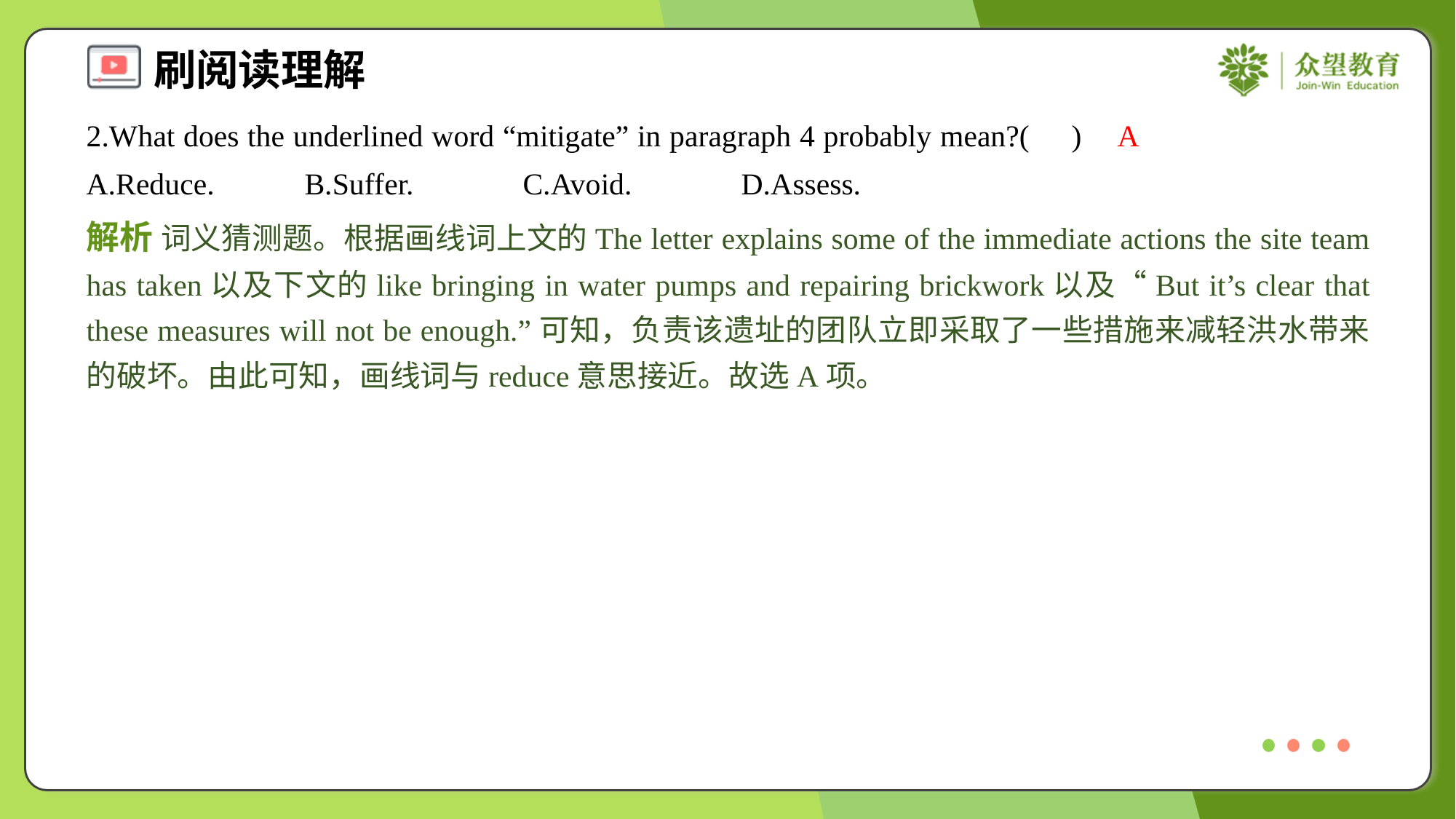

2.What does the underlined word “mitigate” in paragraph 4 probably mean?(     )
A
A.Reduce.	B.Suffer.	C.Avoid.	D.Assess.
解析 词义猜测题。根据画线词上文的The letter explains some of the immediate actions the site team has taken以及下文的like bringing in water pumps and repairing brickwork以及“But it’s clear that these measures will not be enough.”可知，负责该遗址的团队立即采取了一些措施来减轻洪水带来的破坏。由此可知，画线词与reduce意思接近。故选A项。